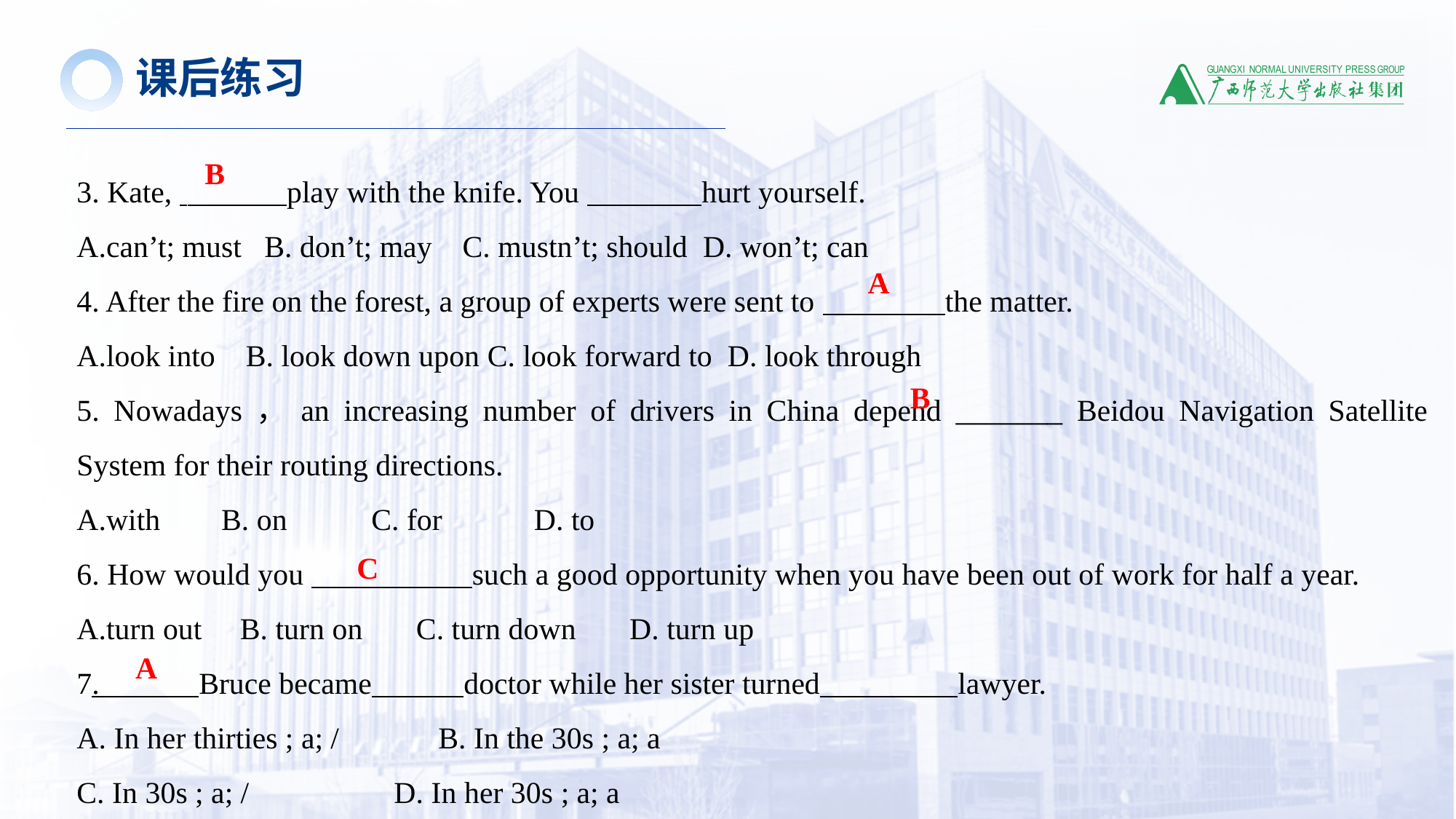

课后练习

3. Kate,               play with the knife. You                hurt yourself.
A.can’t; must   B. don’t; may    C. mustn’t; should  D. won’t; can
4. After the fire on the forest, a group of experts were sent to                 the matter.
A.look into    B. look down upon C. look forward to  D. look through
5. Nowadays，an increasing number of drivers in China depend _______ Beidou Navigation Satellite System for their routing directions.
A.with        B. on           C. for            D. to
6. How would you                      such a good opportunity when you have been out of work for half a year.
A.turn out     B. turn on       C. turn down       D. turn up
7.             Bruce became            doctor while her sister turned                  lawyer.
A. In her thirties ; a; /             B. In the 30s ; a; a
C. In 30s ; a; /                   D. In her 30s ; a; a
B
A
B
C
A